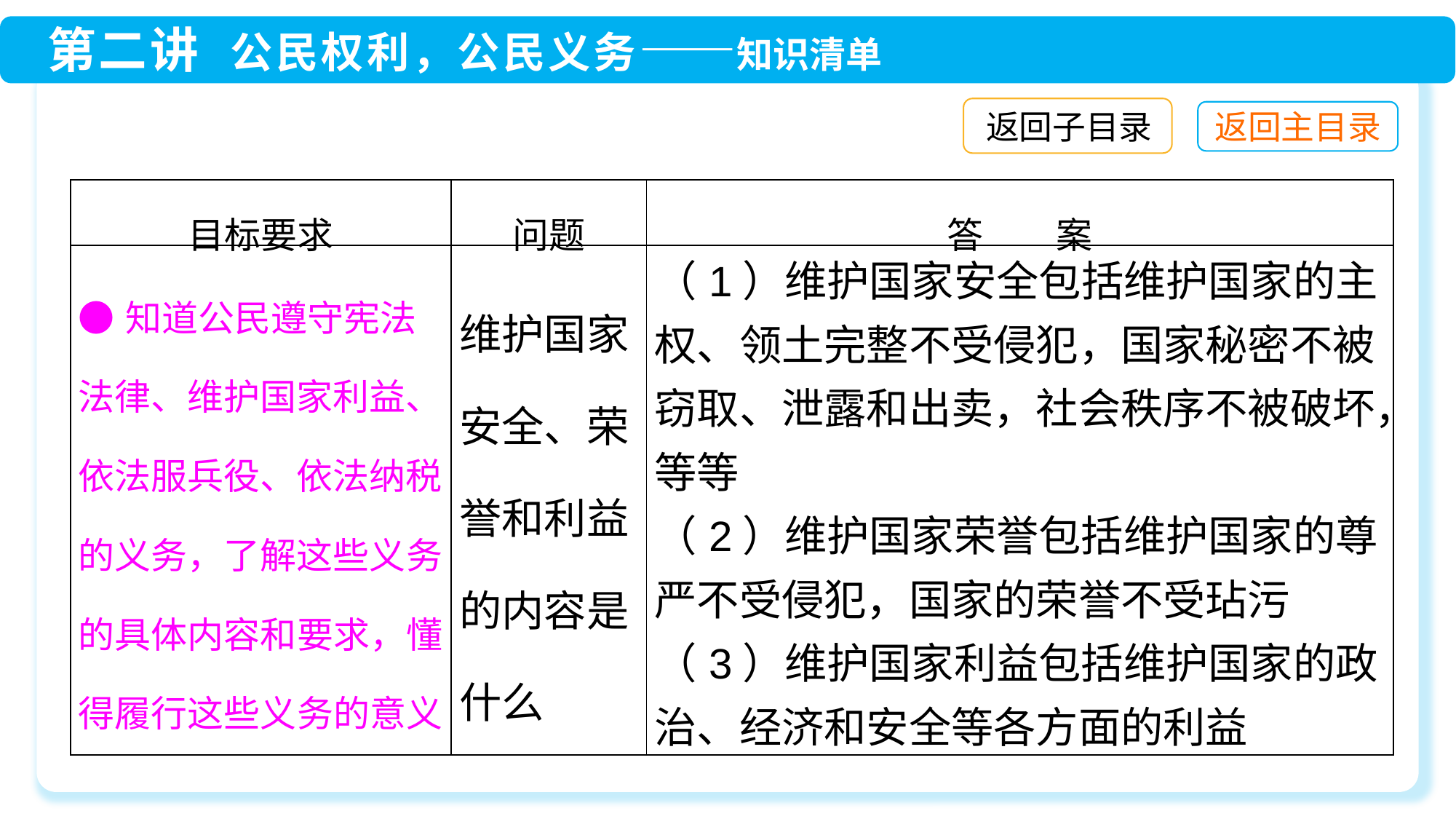

返回子目录
| 目标要求 | 问题 | 答　　案 |
| --- | --- | --- |
| ●知道公民遵守宪法法律、维护国家利益、依法服兵役、依法纳税的义务，了解这些义务的具体内容和要求，懂得履行这些义务的意义 | 维护国家安全、荣誉和利益的内容是什么 | （1）维护国家安全包括维护国家的主权、领土完整不受侵犯，国家秘密不被窃取、泄露和出卖，社会秩序不被破坏，等等 （2）维护国家荣誉包括维护国家的尊严不受侵犯，国家的荣誉不受玷污 （3）维护国家利益包括维护国家的政治、经济和安全等各方面的利益 |